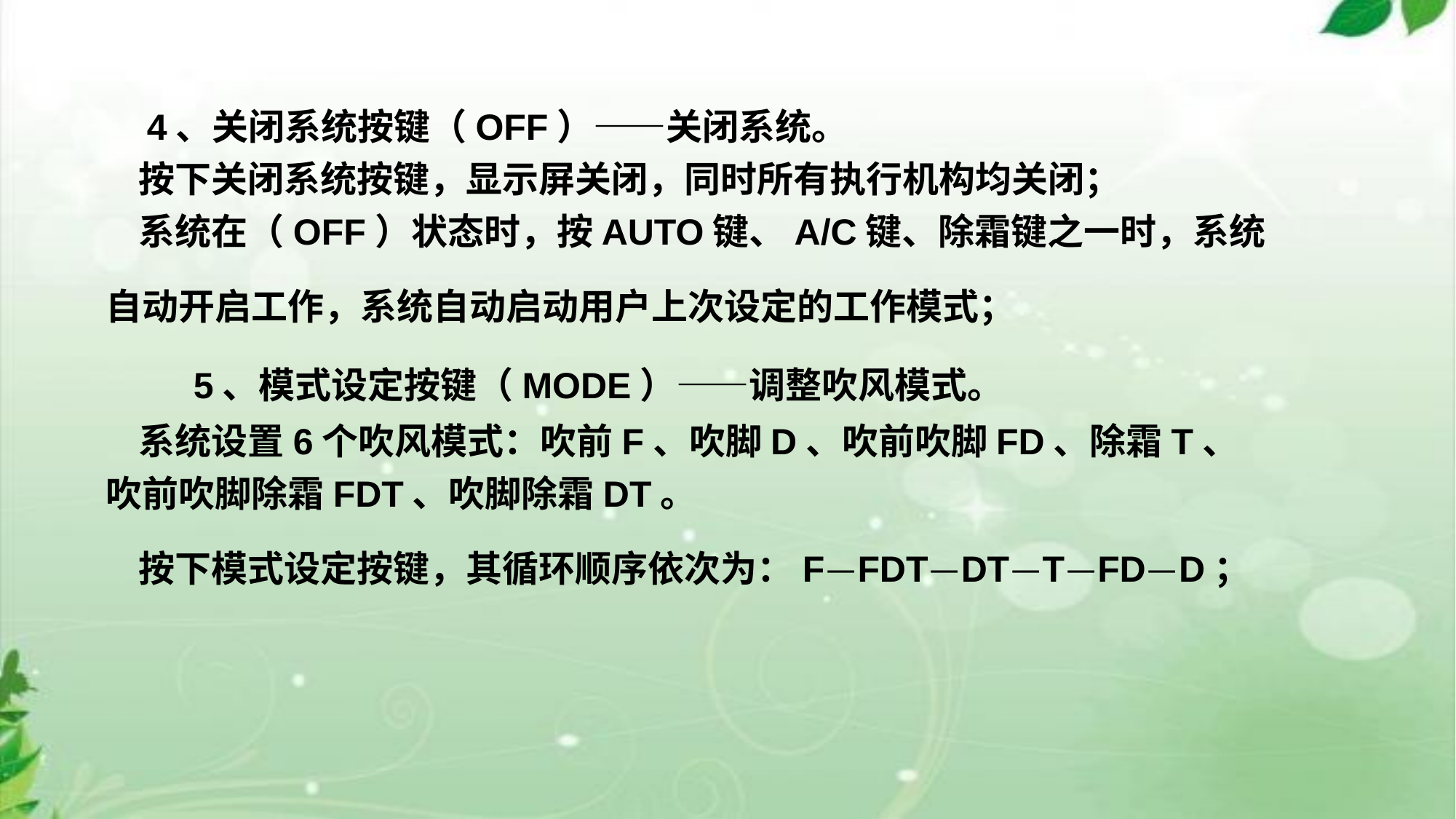

# 4、关闭系统按键（OFF）——关闭系统。 按下关闭系统按键，显示屏关闭，同时所有执行机构均关闭； 系统在（OFF）状态时，按AUTO键、A/C键、除霜键之一时，系统自动开启工作，系统自动启动用户上次设定的工作模式； 5、模式设定按键（MODE）——调整吹风模式。 系统设置6个吹风模式：吹前F、吹脚D、吹前吹脚FD、除霜T、吹前吹脚除霜FDT、吹脚除霜DT。 按下模式设定按键，其循环顺序依次为：F—FDT—DT—T—FD—D；